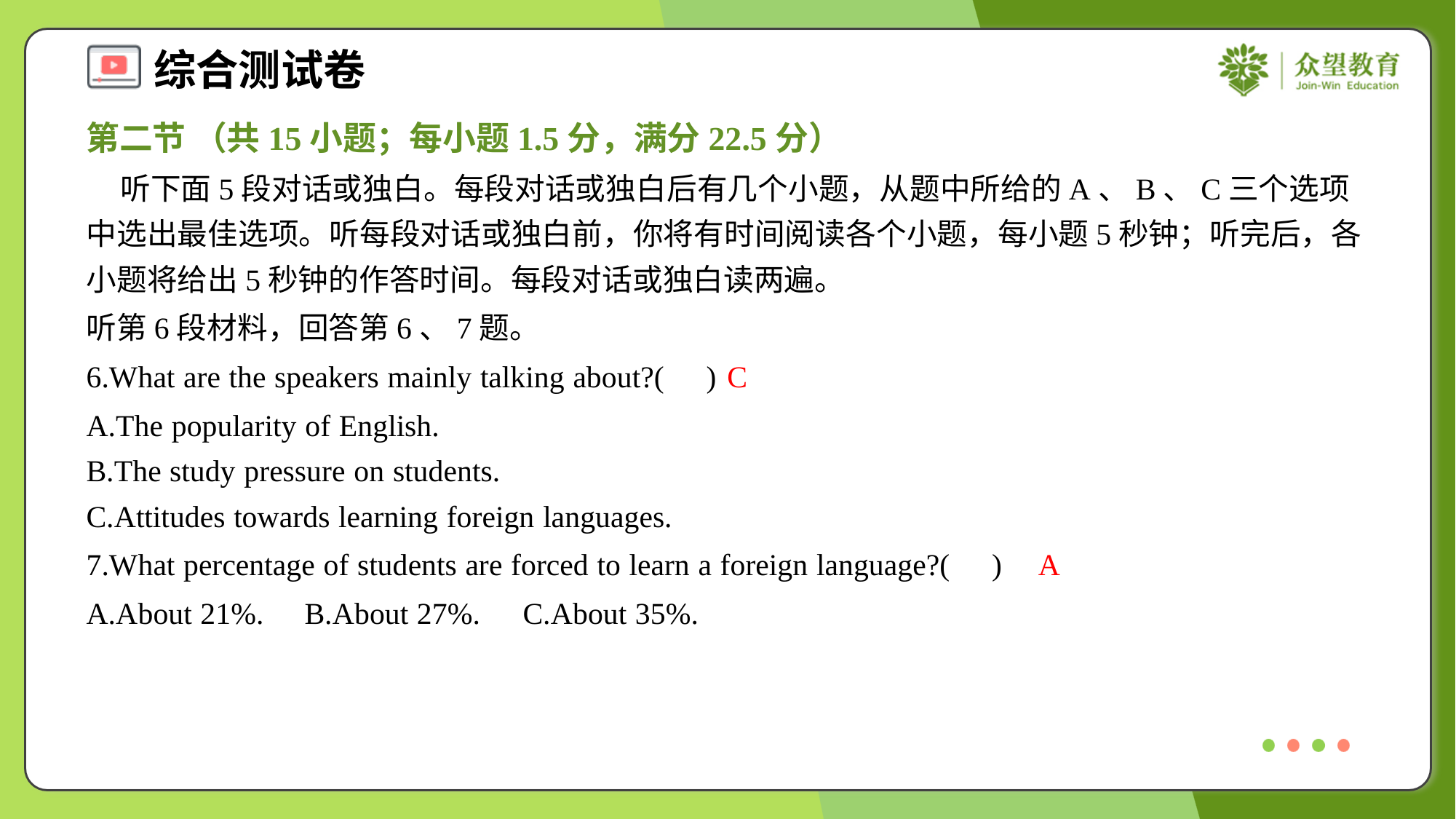

第二节 （共15小题；每小题1.5分，满分22.5分）
    听下面5段对话或独白。每段对话或独白后有几个小题，从题中所给的A、B、C三个选项中选出最佳选项。听每段对话或独白前，你将有时间阅读各个小题，每小题5秒钟；听完后，各小题将给出5秒钟的作答时间。每段对话或独白读两遍。
听第6段材料，回答第6、7题。
6.What are the speakers mainly talking about?(     )
C
A.The popularity of English.
B.The study pressure on students.
C.Attitudes towards learning foreign languages.
7.What percentage of students are forced to learn a foreign language?(     )
A
A.About 21%.	B.About 27%.	C.About 35%.